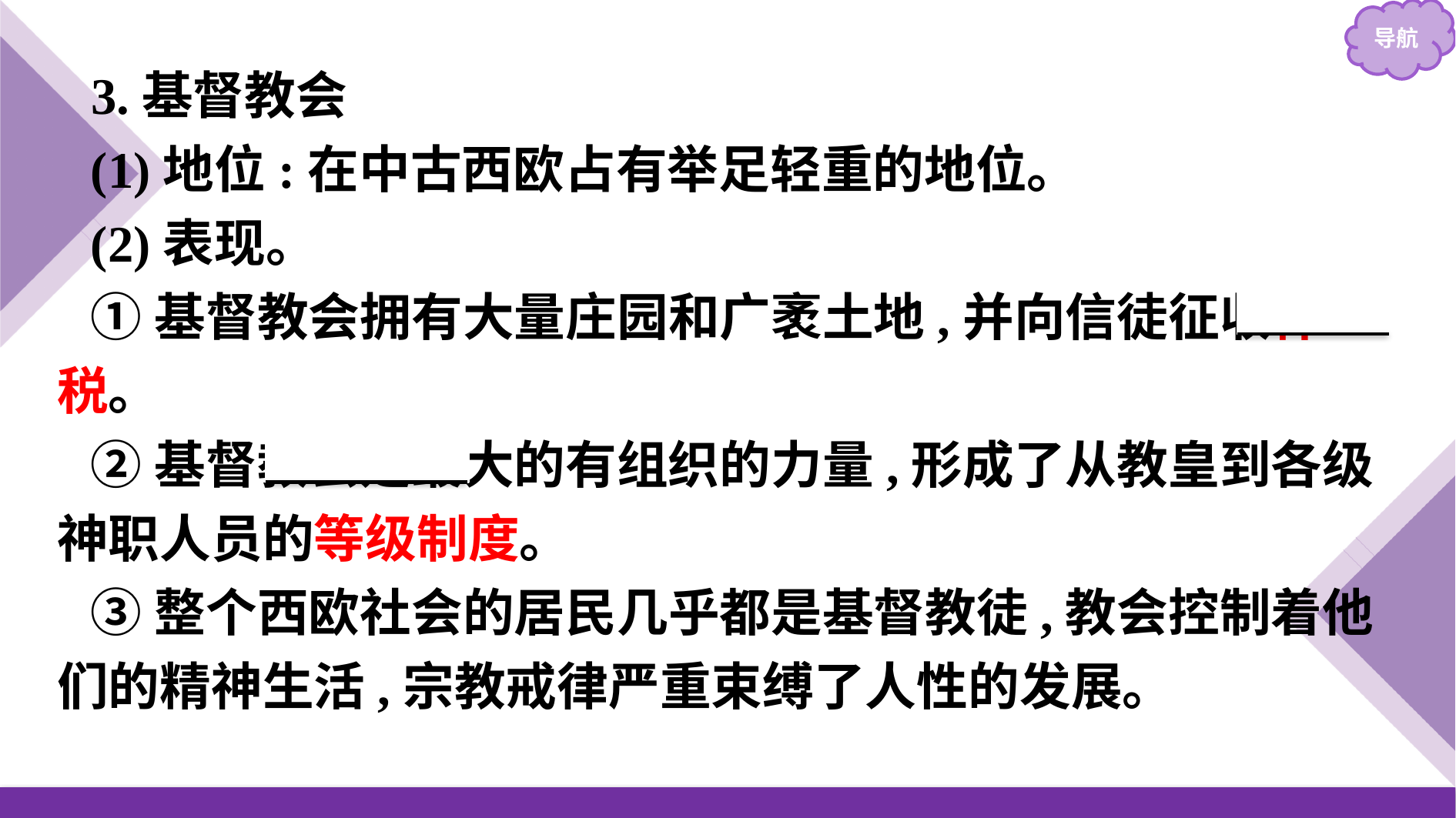

3.基督教会
(1)地位:在中古西欧占有举足轻重的地位。
(2)表现。
①基督教会拥有大量庄园和广袤土地,并向信徒征收什一税。
②基督教会是最大的有组织的力量,形成了从教皇到各级神职人员的等级制度。
③整个西欧社会的居民几乎都是基督教徒,教会控制着他们的精神生活,宗教戒律严重束缚了人性的发展。